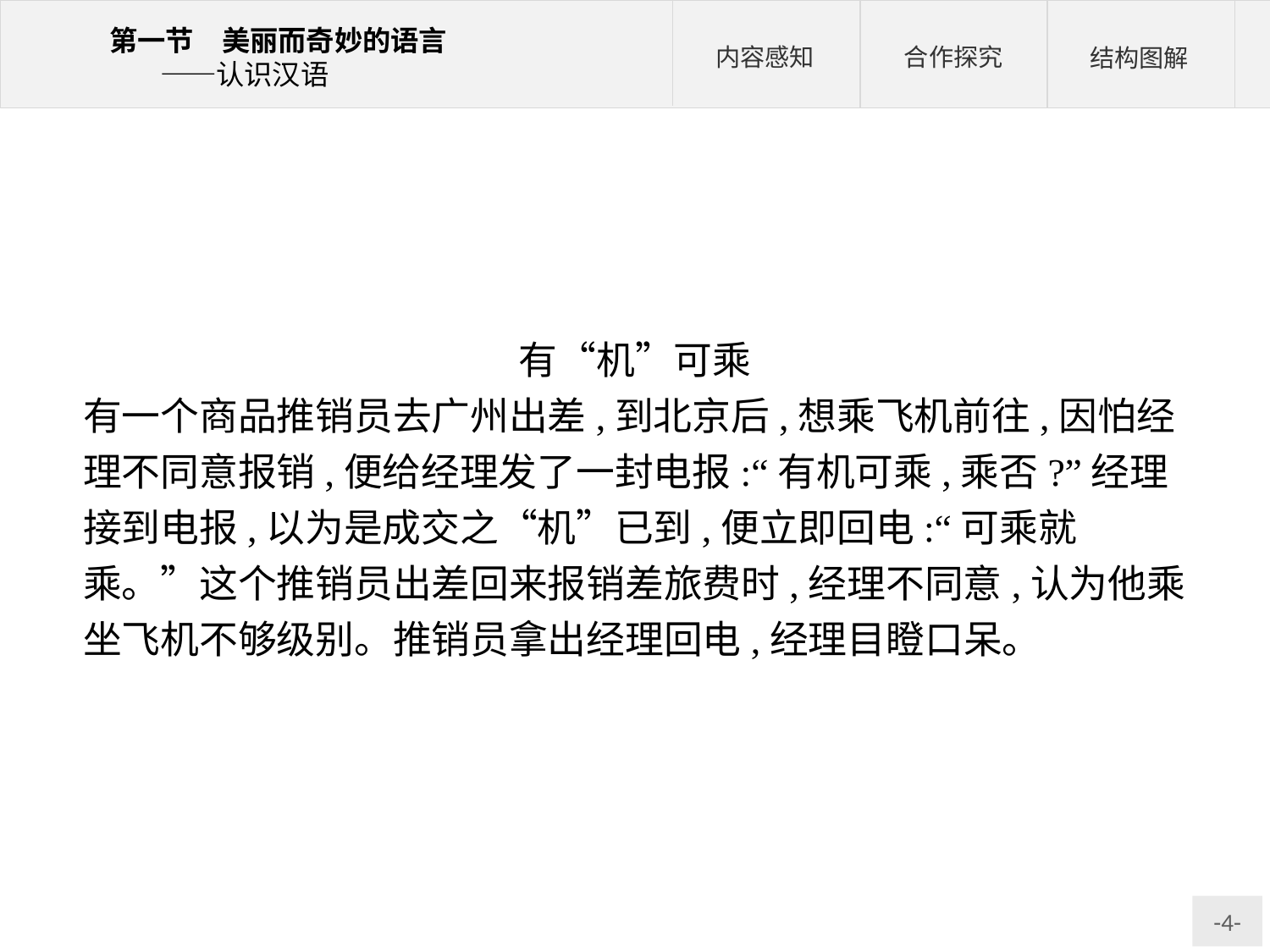

有“机”可乘
有一个商品推销员去广州出差,到北京后,想乘飞机前往,因怕经理不同意报销,便给经理发了一封电报:“有机可乘,乘否?”经理接到电报,以为是成交之“机”已到,便立即回电:“可乘就乘。”这个推销员出差回来报销差旅费时,经理不同意,认为他乘坐飞机不够级别。推销员拿出经理回电,经理目瞪口呆。